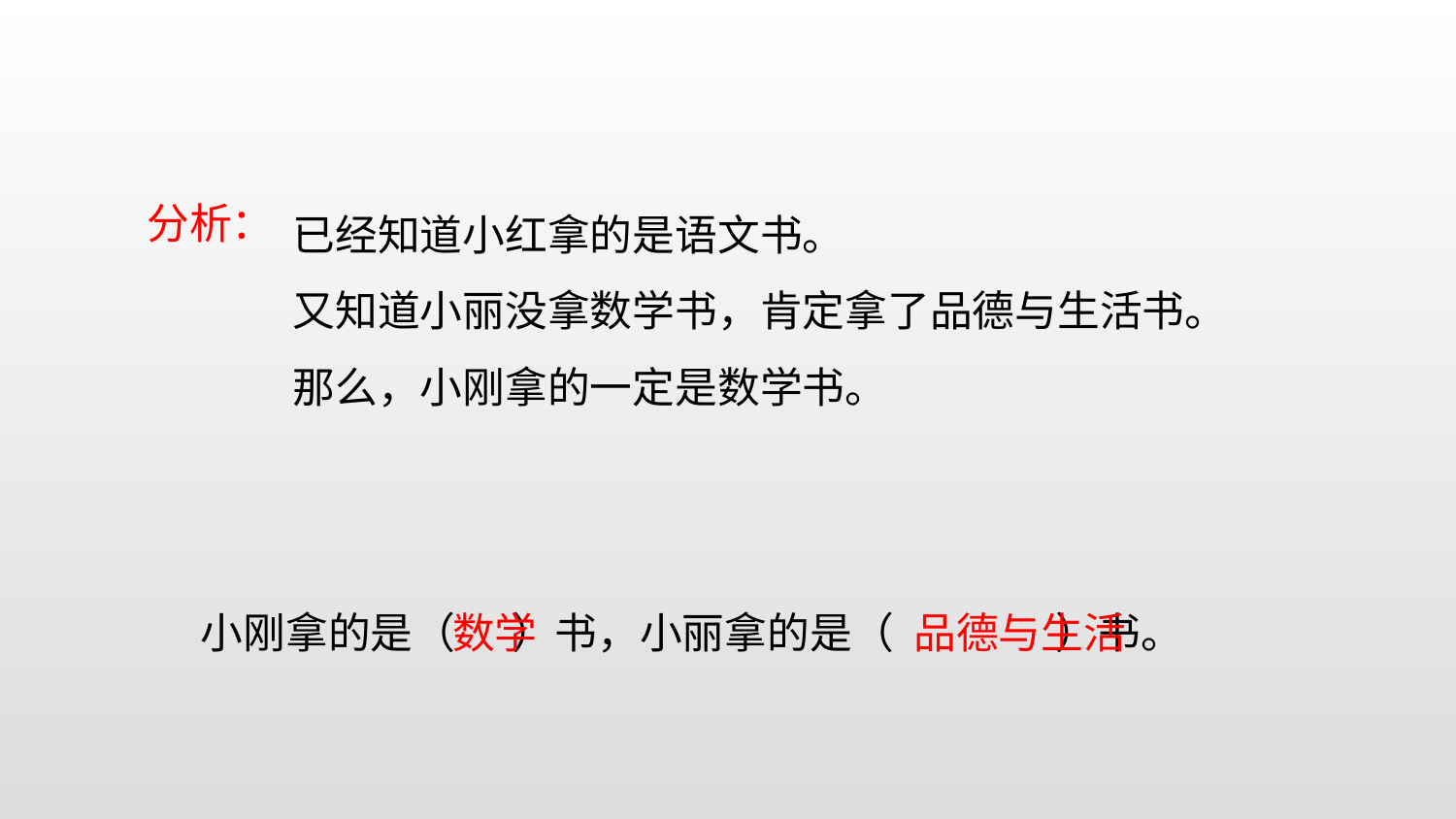

已经知道小红拿的是语文书。
又知道小丽没拿数学书，肯定拿了品德与生活书。
那么，小刚拿的一定是数学书。
分析：
小刚拿的是（      ）书，小丽拿的是（                 ）书。
数学
品德与生活